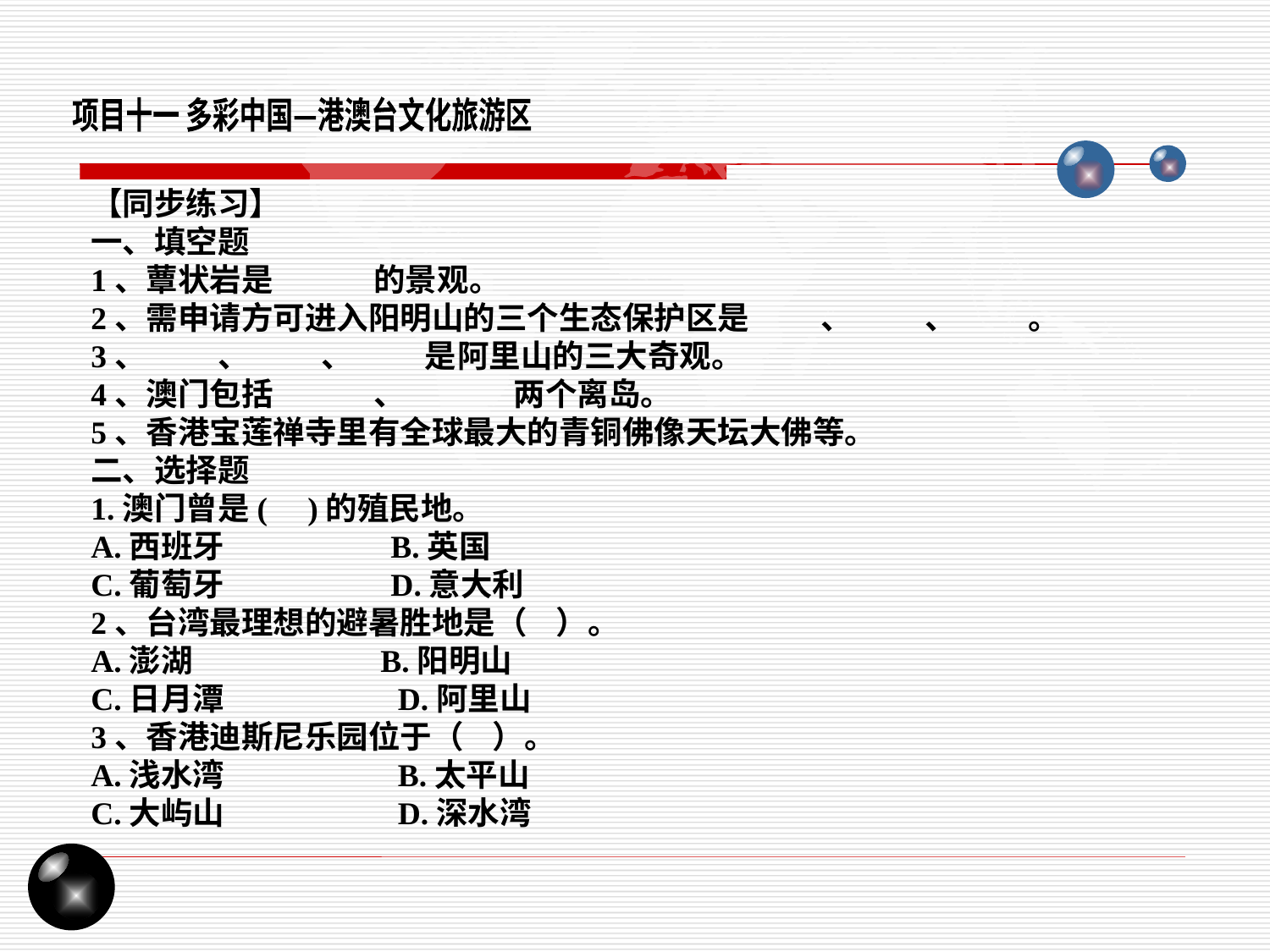

项目十一 多彩中国—港澳台文化旅游区
【同步练习】
一、填空题
1、蕈状岩是              的景观。
2、需申请方可进入阳明山的三个生态保护区是          、          、          。
3、          、          、          是阿里山的三大奇观。
4、澳门包括              、               两个离岛。
5、香港宝莲禅寺里有全球最大的青铜佛像天坛大佛等。
二、选择题
1.澳门曾是(     )的殖民地。
A.西班牙                      B.英国
C.葡萄牙                      D.意大利
2、台湾最理想的避暑胜地是（    ）。
A.澎湖                         B.阳明山
C.日月潭                       D.阿里山
3、香港迪斯尼乐园位于（    ）。
A.浅水湾                       B.太平山
C.大屿山                       D.深水湾